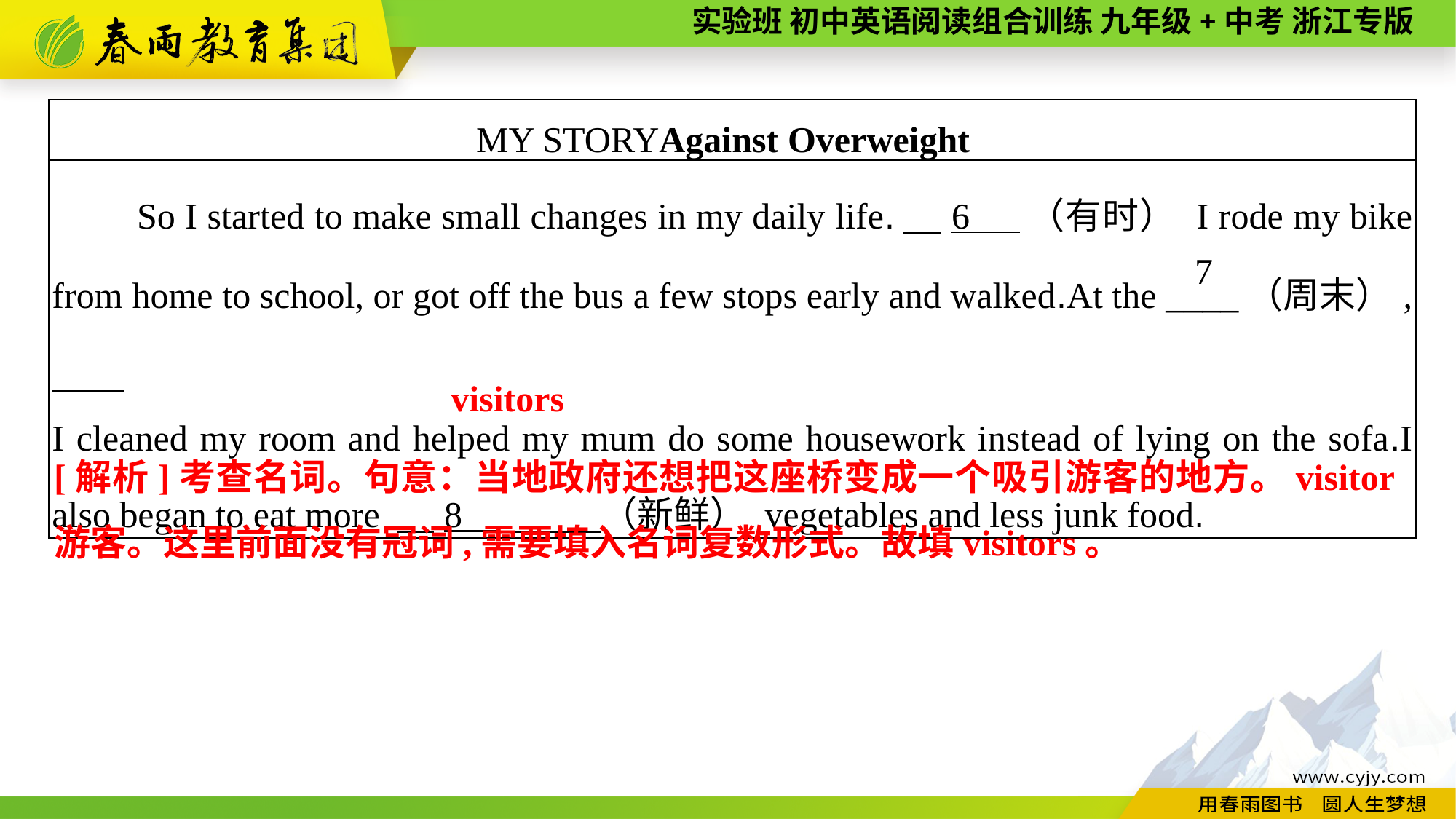

| MY STORYAgainst Overweight |
| --- |
| So I started to make small changes in my daily life.　6 （有时） I rode my bike from home to school, or got off the bus a few stops early and walked.At the \_\_\_\_（周末）, 　　 I cleaned my room and helped my mum do some housework instead of lying on the sofa.I also began to eat more 　8 　 （新鲜） vegetables and less junk food. |
7
visitors
[解析]考查名词。句意：当地政府还想把这座桥变成一个吸引游客的地方。visitor游客。这里前面没有冠词,需要填入名词复数形式。故填visitors。